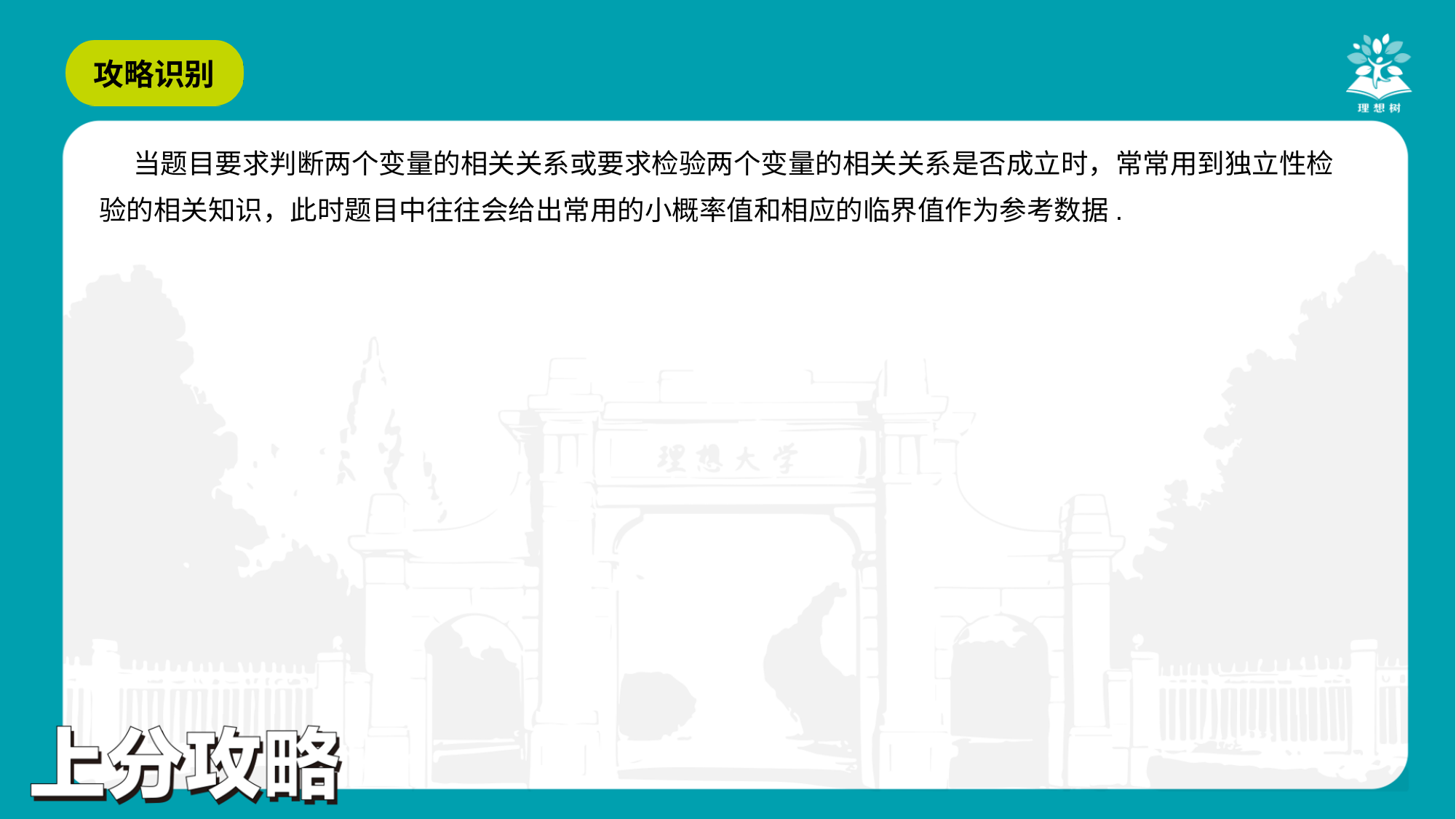

当题目要求判断两个变量的相关关系或要求检验两个变量的相关关系是否成立时，常常用到独立性检
验的相关知识，此时题目中往往会给出常用的小概率值和相应的临界值作为参考数据.